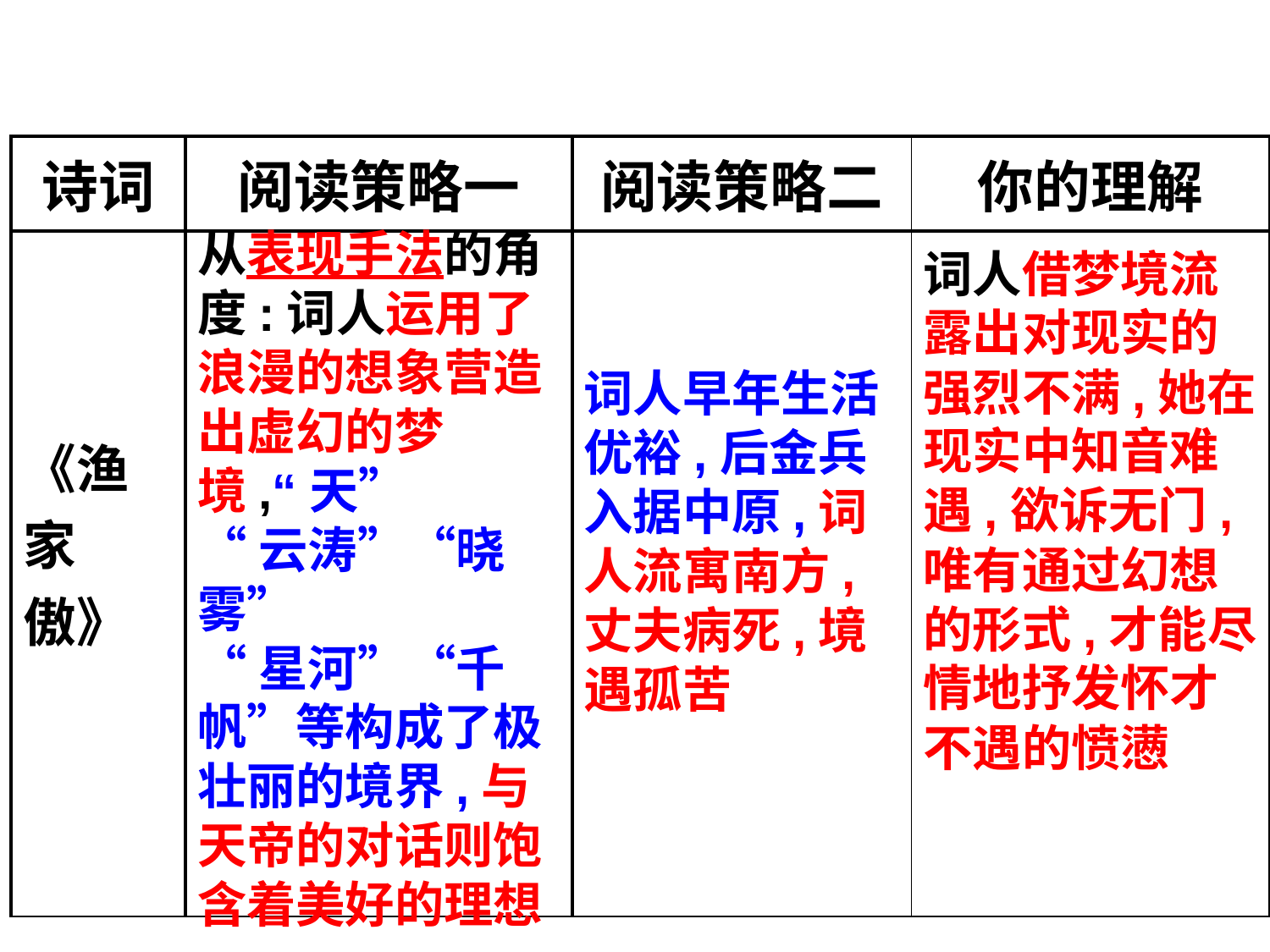

| 诗词 | 阅读策略一 | 阅读策略二 | 你的理解 |
| --- | --- | --- | --- |
| 《渔家傲》 |  |  |  |
从表现手法的角度:词人运用了浪漫的想象营造出虚幻的梦境,“天”
“云涛”“晓雾”
“星河”“千帆”等构成了极壮丽的境界,与天帝的对话则饱含着美好的理想
词人借梦境流露出对现实的强烈不满,她在
现实中知音难遇,欲诉无门,唯有通过幻想的形式,才能尽情地抒发怀才不遇的愤懑
词人早年生活优裕,后金兵入据中原,词人流寓南方,丈夫病死,境遇孤苦